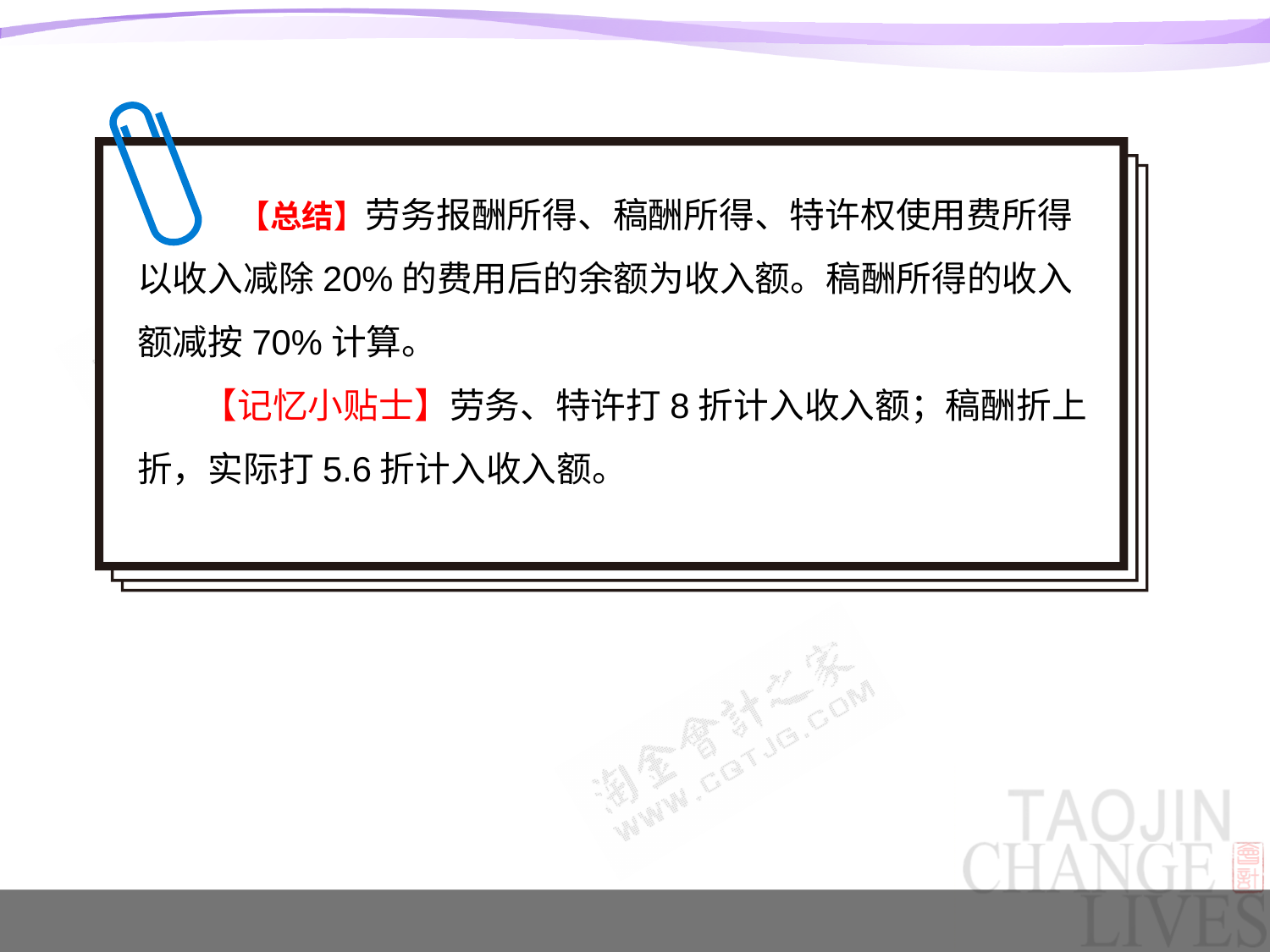

【总结】劳务报酬所得、稿酬所得、特许权使用费所得以收入减除20%的费用后的余额为收入额。稿酬所得的收入额减按70%计算。
【记忆小贴士】劳务、特许打8折计入收入额；稿酬折上折，实际打5.6折计入收入额。